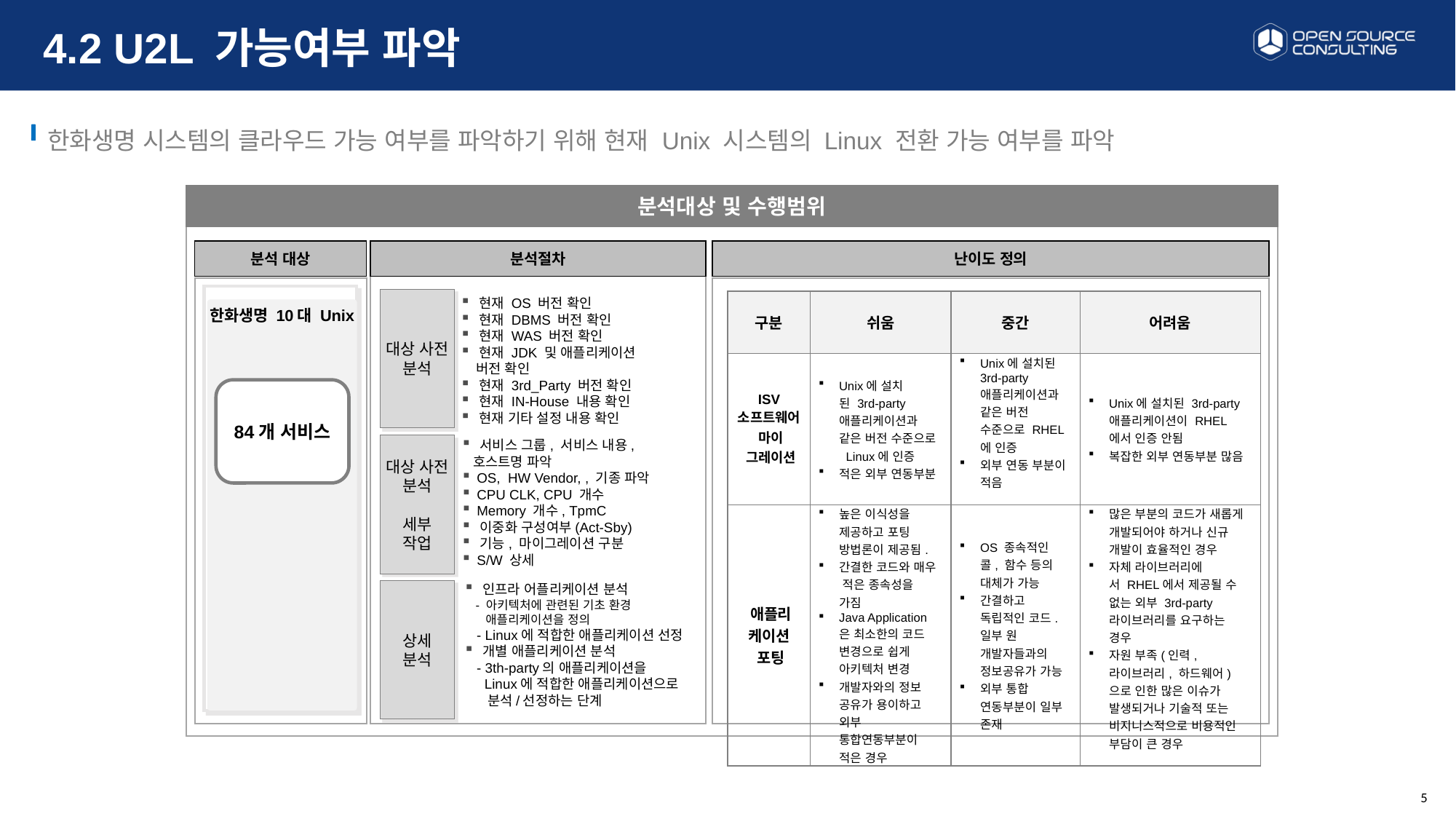

# 4.2 U2L 가능여부 파악
한화생명 시스템의 클라우드 가능 여부를 파악하기 위해 현재 Unix 시스템의 Linux 전환 가능 여부를 파악

분석대상 및 수행범위

분석 대상
난이도 정의
분석절차

대상 사전
분석
| 구분 | 쉬움 | 중간 | 어려움 |
| --- | --- | --- | --- |
| ISV 소프트웨어 마이 그레이션 | Unix에 설치된 3rd-party 애플리케이션과 같은 버전 수준으로 Linux에 인증 적은 외부 연동부분 | Unix에 설치된 3rd-party 애플리케이션과 같은 버전 수준으로 RHEL에 인증 외부 연동 부분이 적음 | Unix에 설치된 3rd-party 애플리케이션이 RHEL에서 인증 안됨 복잡한 외부 연동부분 많음 |
| 애플리 케이션 포팅 | 높은 이식성을 제공하고 포팅 방법론이 제공됨. 간결한 코드와 매우 적은 종속성을 가짐 Java Application은 최소한의 코드 변경으로 쉽게 아키텍처 변경 개발자와의 정보 공유가 용이하고 외부 통합연동부분이 적은 경우 | OS 종속적인 콜, 함수 등의 대체가 가능 간결하고 독립적인 코드.일부 원 개발자들과의 정보공유가 가능 외부 통합 연동부분이 일부 존재 | 많은 부분의 코드가 새롭게 개발되어야 하거나 신규 개발이 효율적인 경우 자체 라이브러리에서 RHEL에서 제공될 수 없는 외부 3rd-party 라이브러리를 요구하는 경우 자원 부족(인력, 라이브러리, 하드웨어)으로 인한 많은 이슈가 발생되거나 기술적 또는 비지니스적으로 비용적인 부담이 큰 경우 |
 현재 OS 버전 확인
 현재 DBMS 버전 확인
 현재 WAS 버전 확인
 현재 JDK 및 애플리케이션
 버전 확인
 현재 3rd_Party 버전 확인
 현재 IN-House 내용 확인
 현재 기타 설정 내용 확인
한화생명 10대 Unix

84개 서비스
 서비스 그룹, 서비스 내용, 호스트명 파악
 OS,  HW Vendor, , 기종 파악
 CPU CLK, CPU 개수
 Memory 개수, TpmC
 이중화 구성여부(Act-Sby)
 기능, 마이그레이션 구분
 S/W 상세
대상 사전
분석

세부
작업
상세
분석
 인프라 어플리케이션 분석
   - 아키텍처에 관련된 기초 환경
     애플리케이션을 정의
   - Linux에 적합한 애플리케이션 선정
 개별 애플리케이션 분석
   - 3th-party의 애플리케이션을
     Linux에 적합한 애플리케이션으로
     분석/선정하는 단계